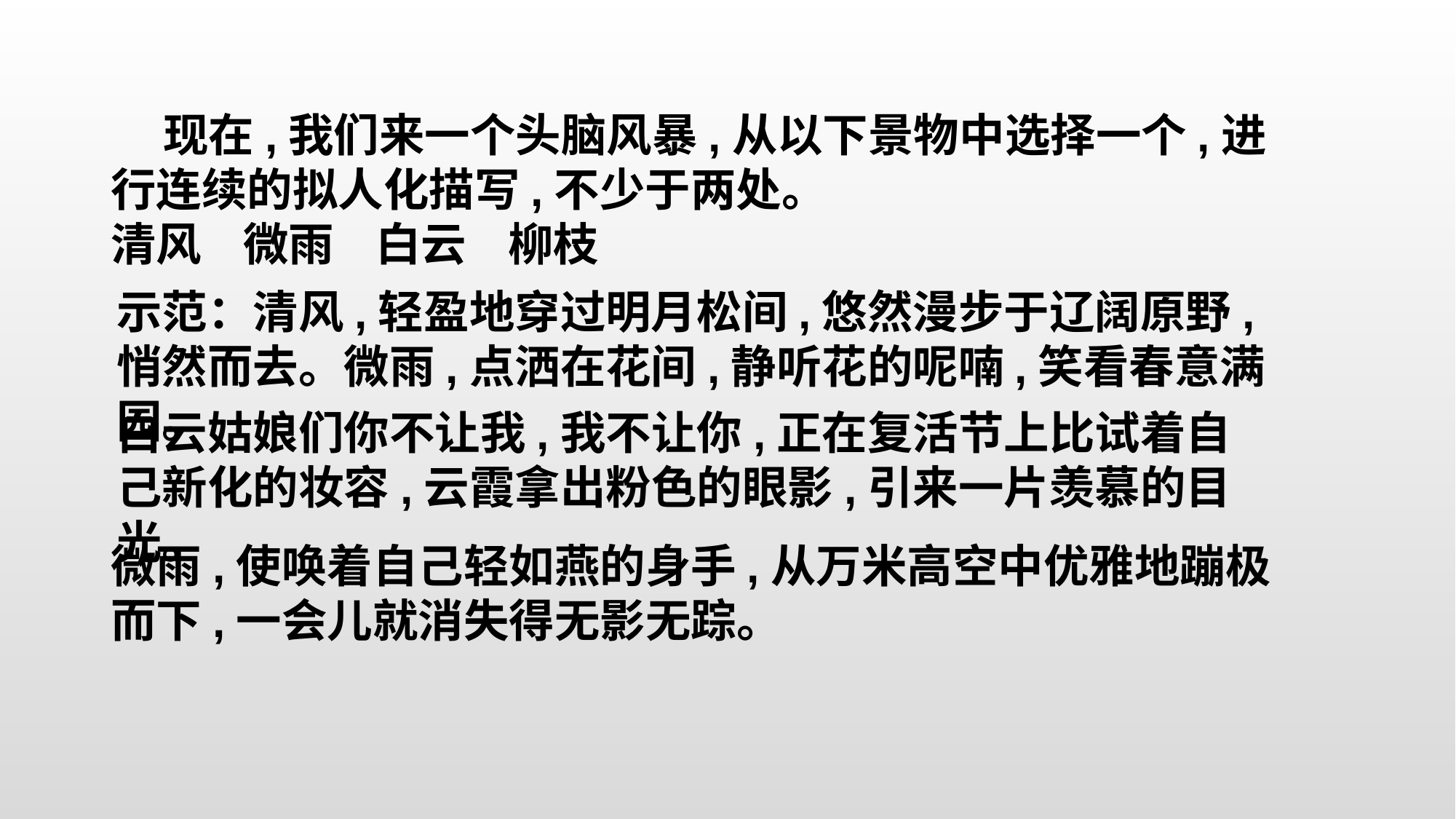

现在,我们来一个头脑风暴,从以下景物中选择一个,进行连续的拟人化描写,不少于两处。
清风    微雨    白云    柳枝
示范：清风,轻盈地穿过明月松间,悠然漫步于辽阔原野,悄然而去。微雨,点洒在花间,静听花的呢喃,笑看春意满园。
白云姑娘们你不让我,我不让你,正在复活节上比试着自己新化的妆容,云霞拿出粉色的眼影,引来一片羡慕的目光。
微雨,使唤着自己轻如燕的身手,从万米高空中优雅地蹦极而下,一会儿就消失得无影无踪。